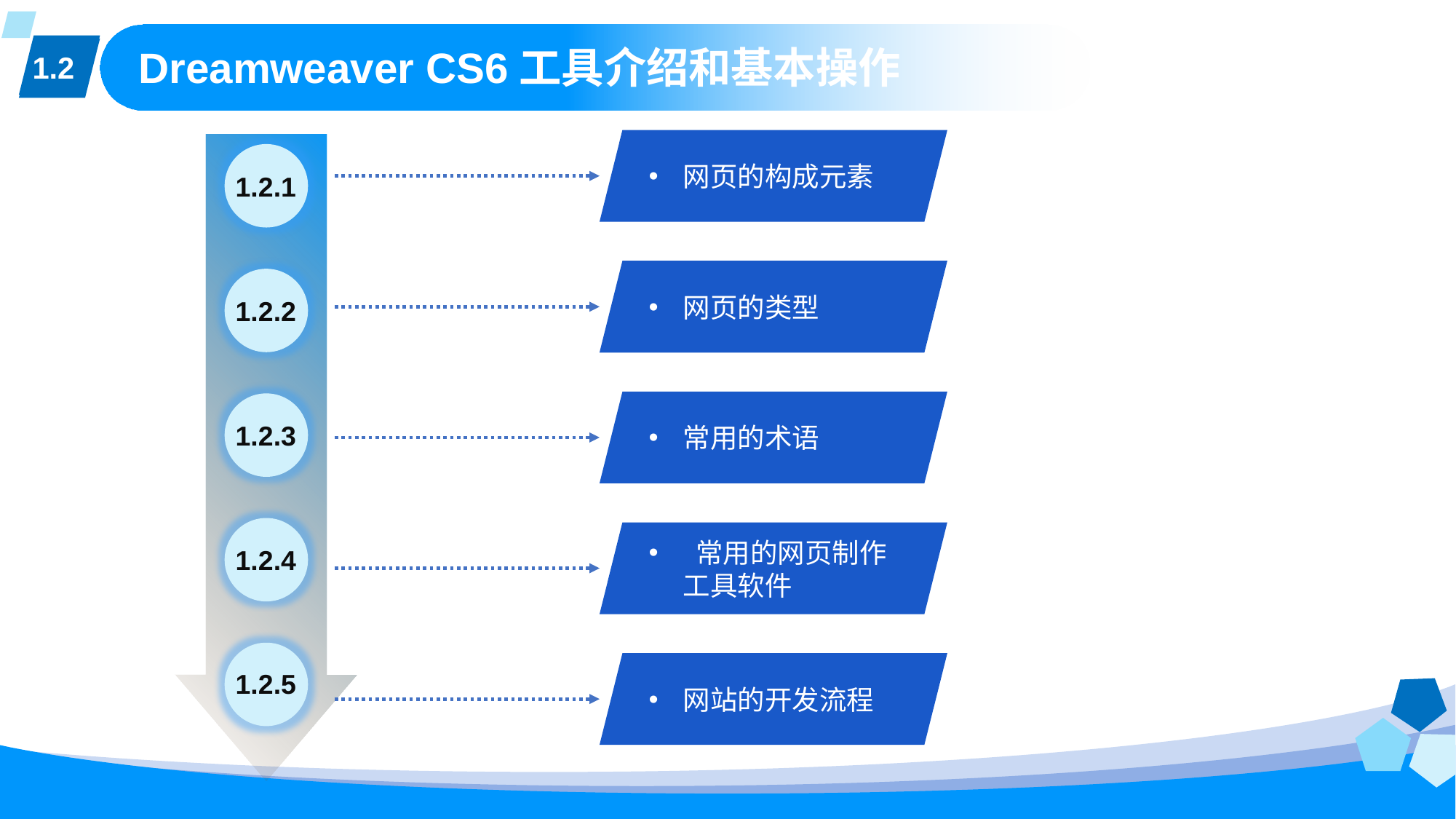

1.2
# Dreamweaver CS6工具介绍和基本操作

网页的构成元素

1.2.1

网页的类型

1.2.2
常用的术语

1.2.3

1.2.4
 常用的网页制作工具软件

1.2.5
网站的开发流程